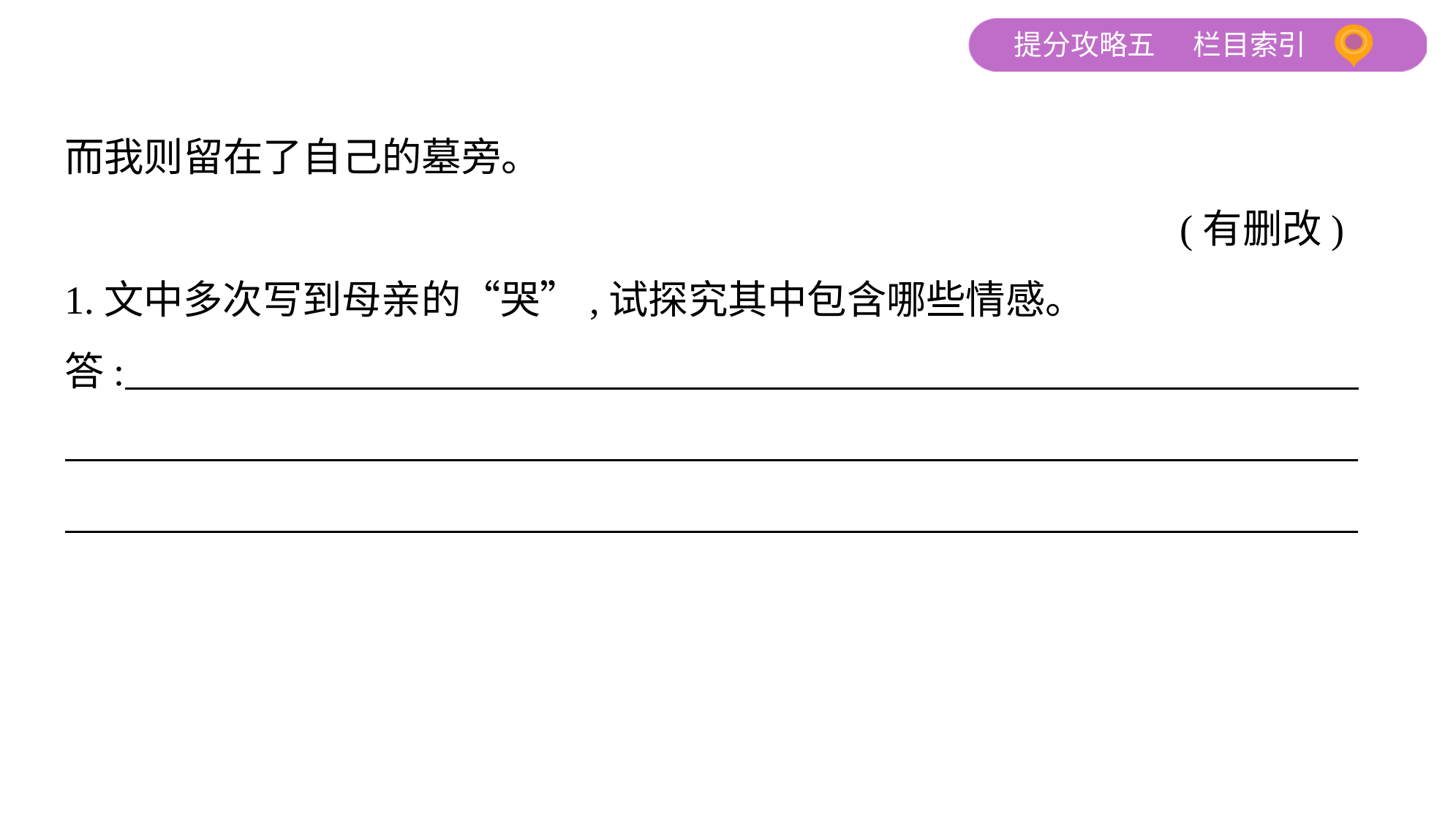

而我则留在了自己的墓旁。
                                                                                                                 (有删改)
1.文中多次写到母亲的“哭”,试探究其中包含哪些情感。
答: